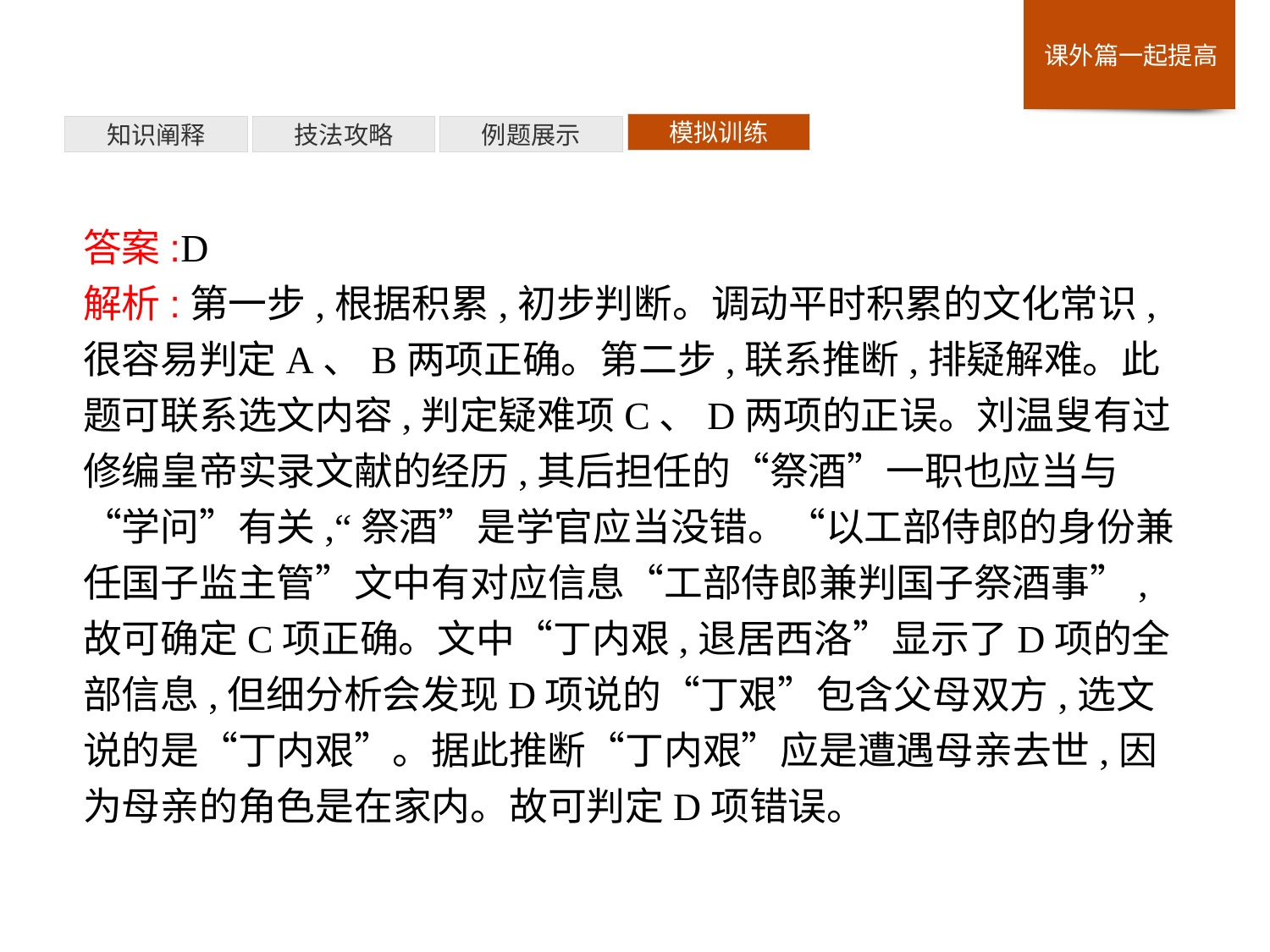

模拟训练
例题展示
技法攻略
知识阐释
答案:D
解析:第一步,根据积累,初步判断。调动平时积累的文化常识,很容易判定A、B两项正确。第二步,联系推断,排疑解难。此题可联系选文内容,判定疑难项C、D两项的正误。刘温叟有过修编皇帝实录文献的经历,其后担任的“祭酒”一职也应当与“学问”有关,“祭酒”是学官应当没错。“以工部侍郎的身份兼任国子监主管”文中有对应信息“工部侍郎兼判国子祭酒事”,故可确定C项正确。文中“丁内艰,退居西洛”显示了D项的全部信息,但细分析会发现D项说的“丁艰”包含父母双方,选文说的是“丁内艰”。据此推断“丁内艰”应是遭遇母亲去世,因为母亲的角色是在家内。故可判定D项错误。